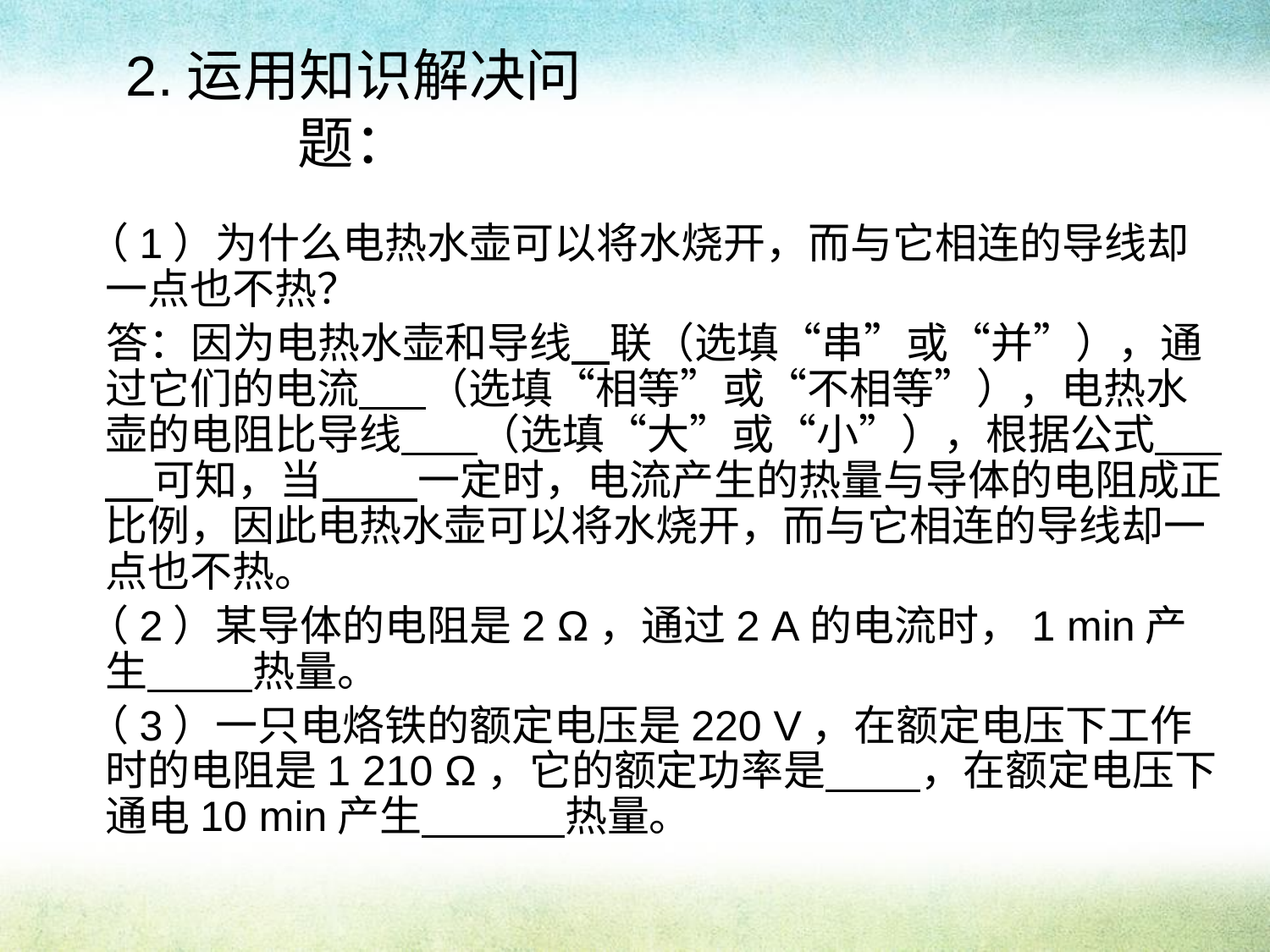

# 2.运用知识解决问题：

  （1）为什么电热水壶可以将水烧开，而与它相连的导线却一点也不热？
    答：因为电热水壶和导线    联（选填“串”或“并”），通过它们的电流       （选填“相等”或“不相等”），电热水壶的电阻比导线        （选填“大”或“小”），根据公式            可知，当          一定时，电流产生的热量与导体的电阻成正比例，因此电热水壶可以将水烧开，而与它相连的导线却一点也不热。
  （2）某导体的电阻是2 Ω，通过2 A的电流时，1 min产生           热量。
  （3）一只电烙铁的额定电压是220 V，在额定电压下工作时的电阻是1 210 Ω，它的额定功率是          ，在额定电压下通电10 min产生               热量。